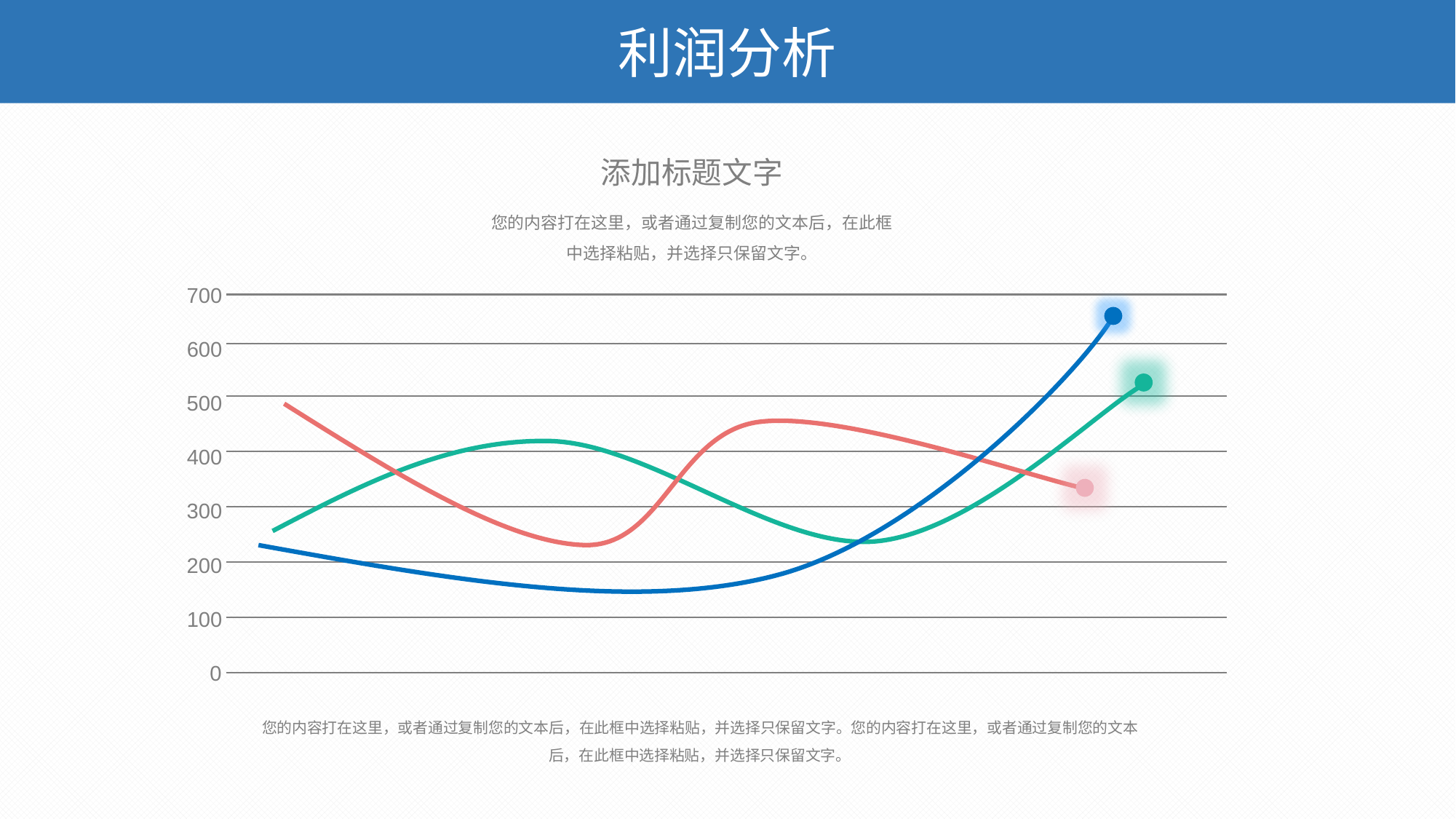

利润分析
添加标题文字

您的内容打在这里，或者通过复制您的文本后，在此框中选择粘贴，并选择只保留文字。
700
600
500
400
300
200
100
0

您的内容打在这里，或者通过复制您的文本后，在此框中选择粘贴，并选择只保留文字。您的内容打在这里，或者通过复制您的文本后，在此框中选择粘贴，并选择只保留文字。